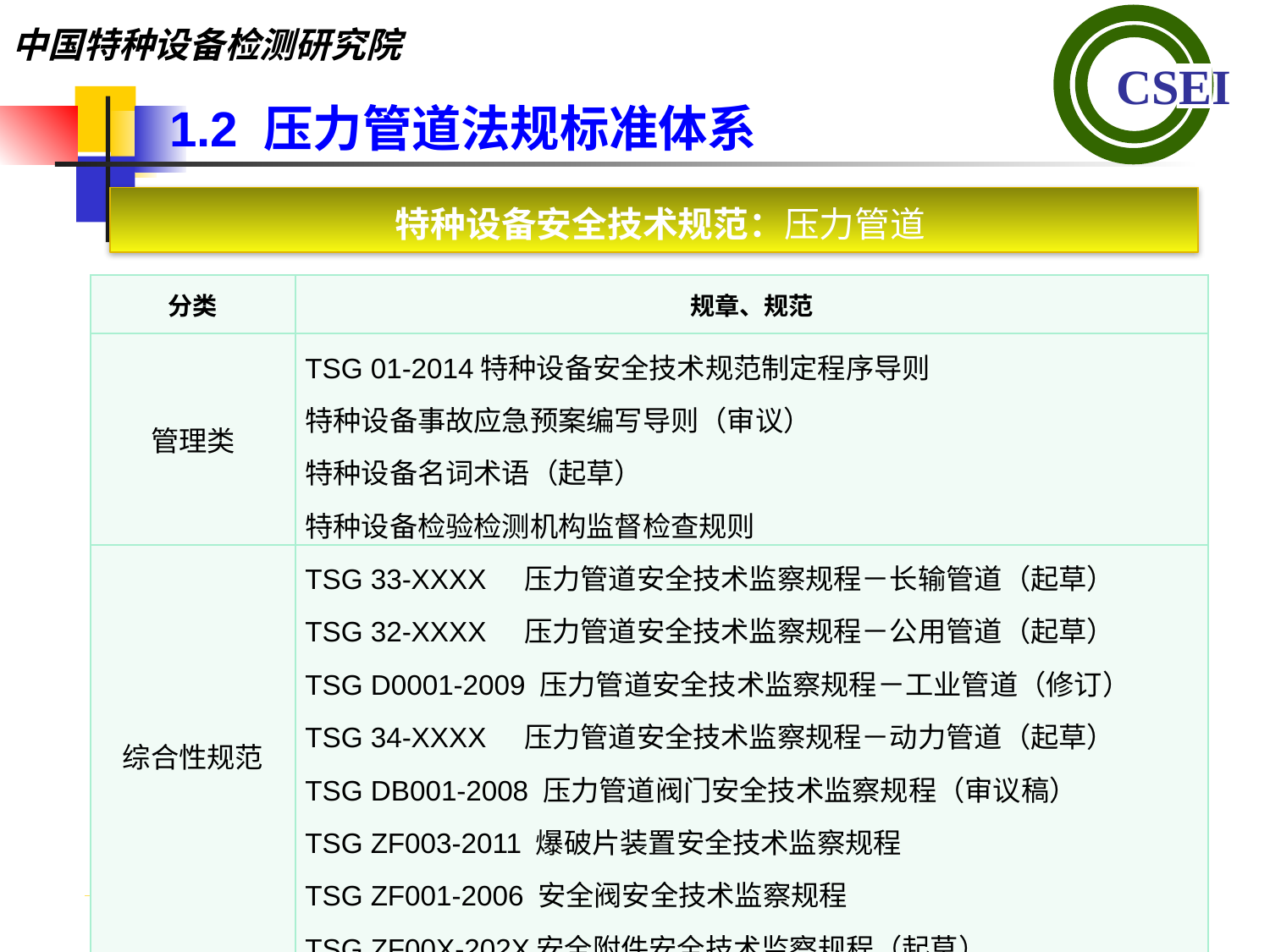

1.2 压力管道法规标准体系
特种设备安全技术规范：压力管道
| 分类 | 规章、规范 |
| --- | --- |
| 管理类 | TSG 01-2014特种设备安全技术规范制定程序导则 特种设备事故应急预案编写导则（审议） 特种设备名词术语（起草） 特种设备检验检测机构监督检查规则 |
| 综合性规范 | TSG 33-XXXX 压力管道安全技术监察规程－长输管道（起草） TSG 32-XXXX 压力管道安全技术监察规程－公用管道（起草） TSG D0001-2009 压力管道安全技术监察规程－工业管道（修订） TSG 34-XXXX 压力管道安全技术监察规程－动力管道（起草） TSG DB001-2008 压力管道阀门安全技术监察规程（审议稿） TSG ZF003-2011 爆破片装置安全技术监察规程 TSG ZF001-2006 安全阀安全技术监察规程 TSG ZF00X-202X安全附件安全技术监察规程（起草） |